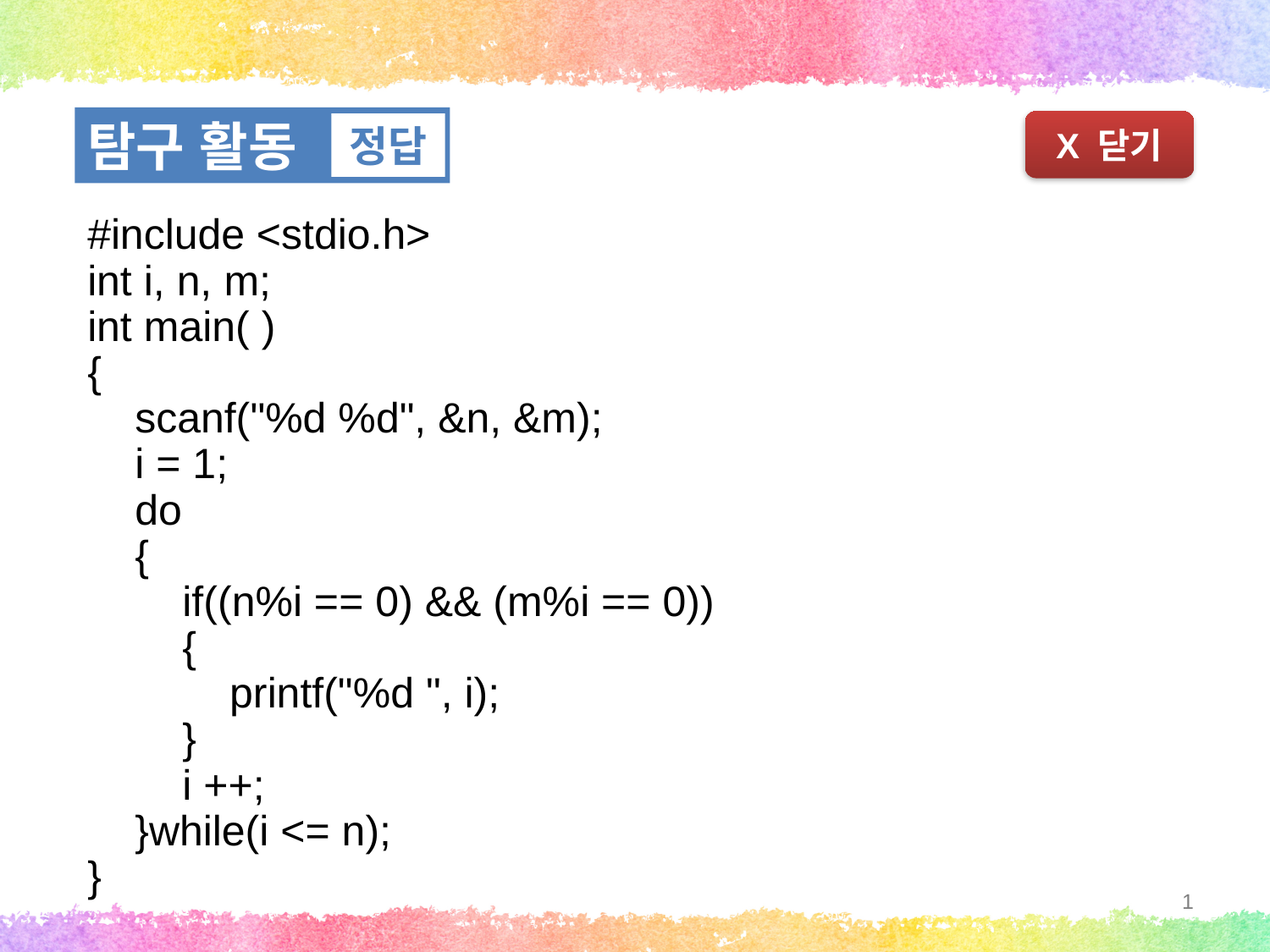

탐구 활동
정답
X 닫기

#include <stdio.h>
int i, n, m;
int main( )
{
    scanf("%d %d", &n, &m);
    i = 1;
    do
    {
        if((n%i == 0) && (m%i == 0))
        {
            printf("%d ", i);
        }
        i ++;
    }while(i <= n);
}
1